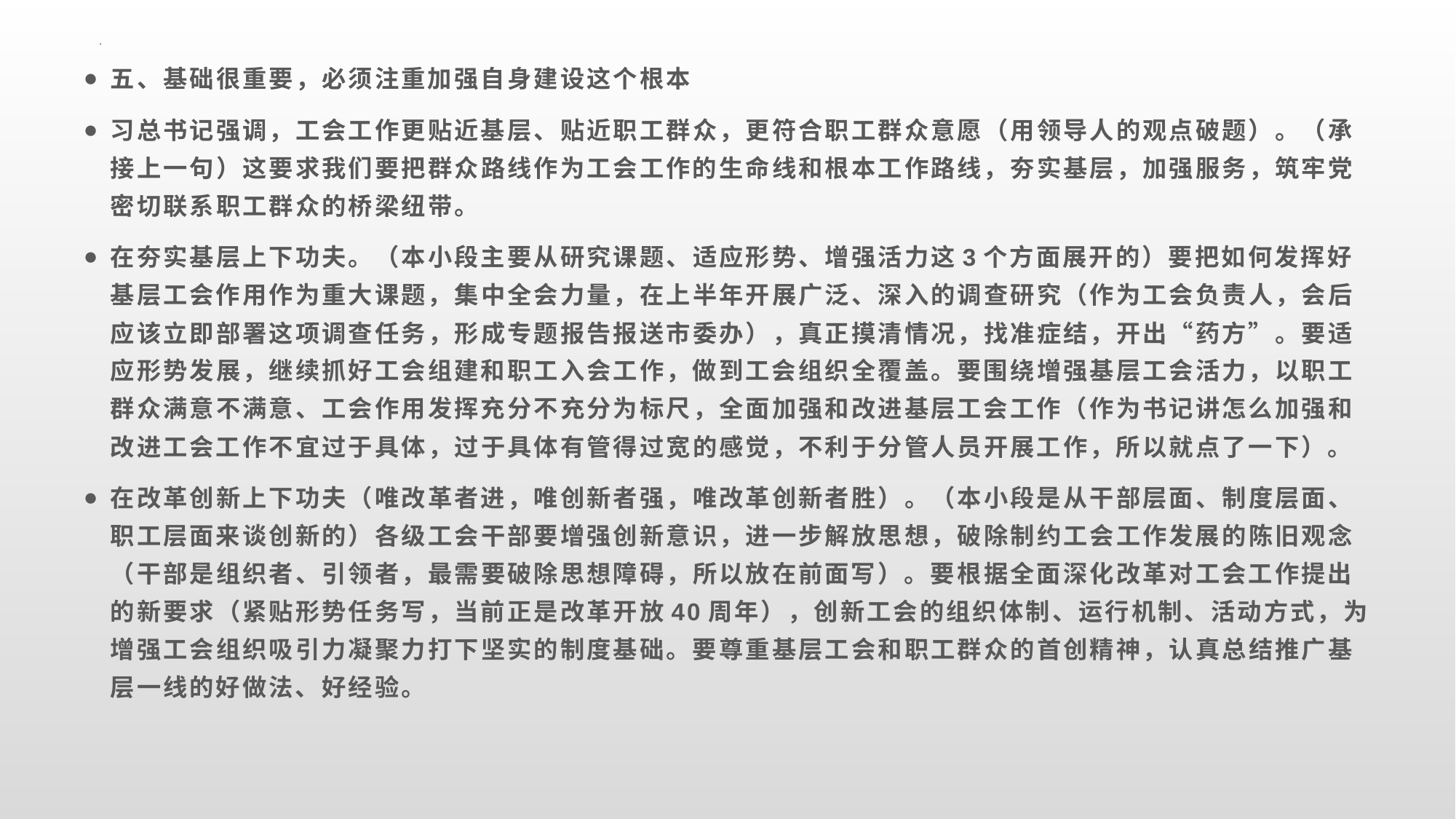

五、基础很重要，必须注重加强自身建设这个根本
习总书记强调，工会工作更贴近基层、贴近职工群众，更符合职工群众意愿（用领导人的观点破题）。（承接上一句）这要求我们要把群众路线作为工会工作的生命线和根本工作路线，夯实基层，加强服务，筑牢党密切联系职工群众的桥梁纽带。
在夯实基层上下功夫。（本小段主要从研究课题、适应形势、增强活力这3个方面展开的）要把如何发挥好基层工会作用作为重大课题，集中全会力量，在上半年开展广泛、深入的调查研究（作为工会负责人，会后应该立即部署这项调查任务，形成专题报告报送市委办），真正摸清情况，找准症结，开出“药方”。要适应形势发展，继续抓好工会组建和职工入会工作，做到工会组织全覆盖。要围绕增强基层工会活力，以职工群众满意不满意、工会作用发挥充分不充分为标尺，全面加强和改进基层工会工作（作为书记讲怎么加强和改进工会工作不宜过于具体，过于具体有管得过宽的感觉，不利于分管人员开展工作，所以就点了一下）。
在改革创新上下功夫（唯改革者进，唯创新者强，唯改革创新者胜）。（本小段是从干部层面、制度层面、职工层面来谈创新的）各级工会干部要增强创新意识，进一步解放思想，破除制约工会工作发展的陈旧观念（干部是组织者、引领者，最需要破除思想障碍，所以放在前面写）。要根据全面深化改革对工会工作提出的新要求（紧贴形势任务写，当前正是改革开放40周年），创新工会的组织体制、运行机制、活动方式，为增强工会组织吸引力凝聚力打下坚实的制度基础。要尊重基层工会和职工群众的首创精神，认真总结推广基层一线的好做法、好经验。